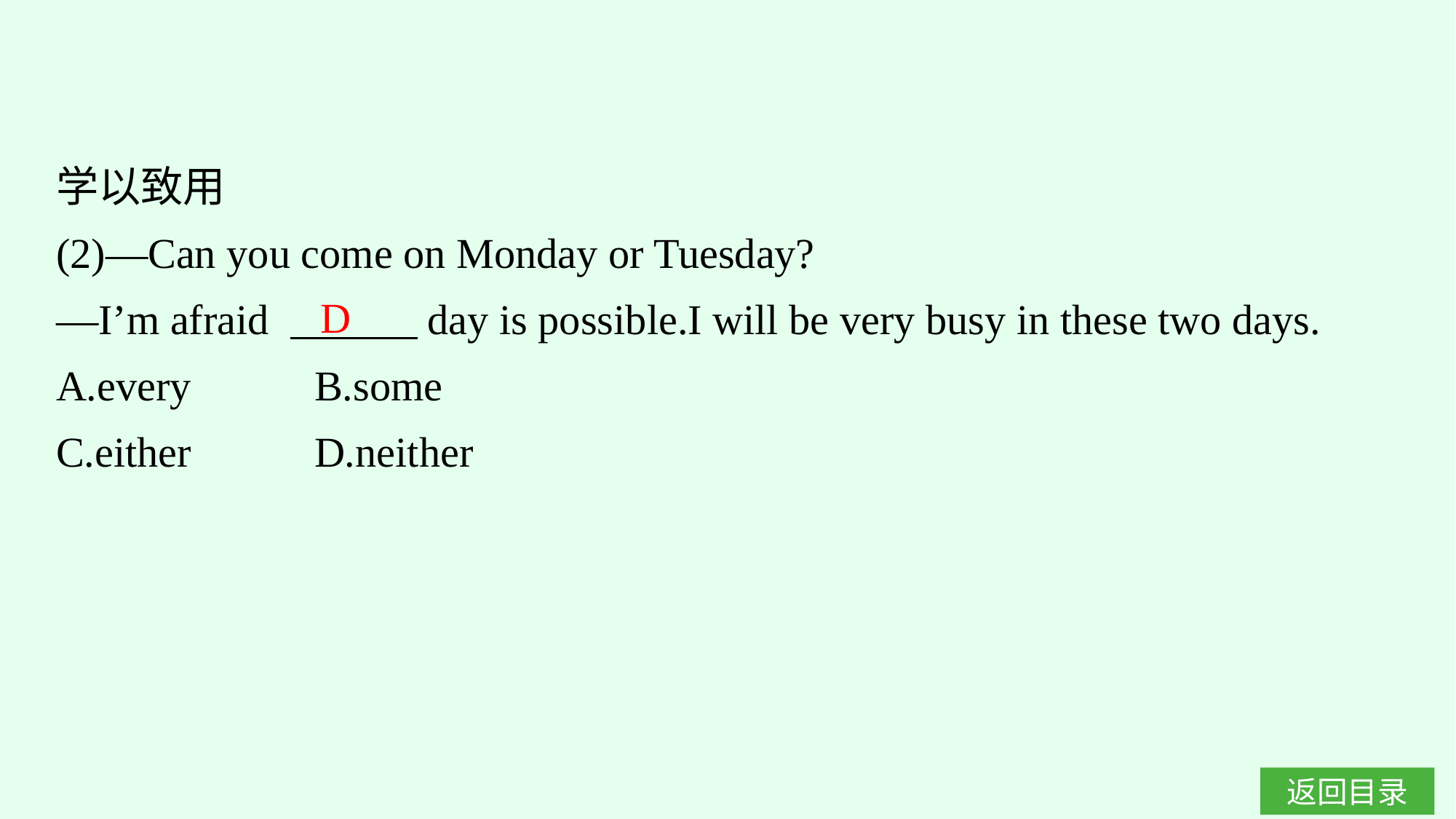

学以致用
(2)—Can you come on Monday or Tuesday?
—I’m afraid 　　　day is possible.I will be very busy in these two days.
A.every		B.some
C.either		D.neither
D